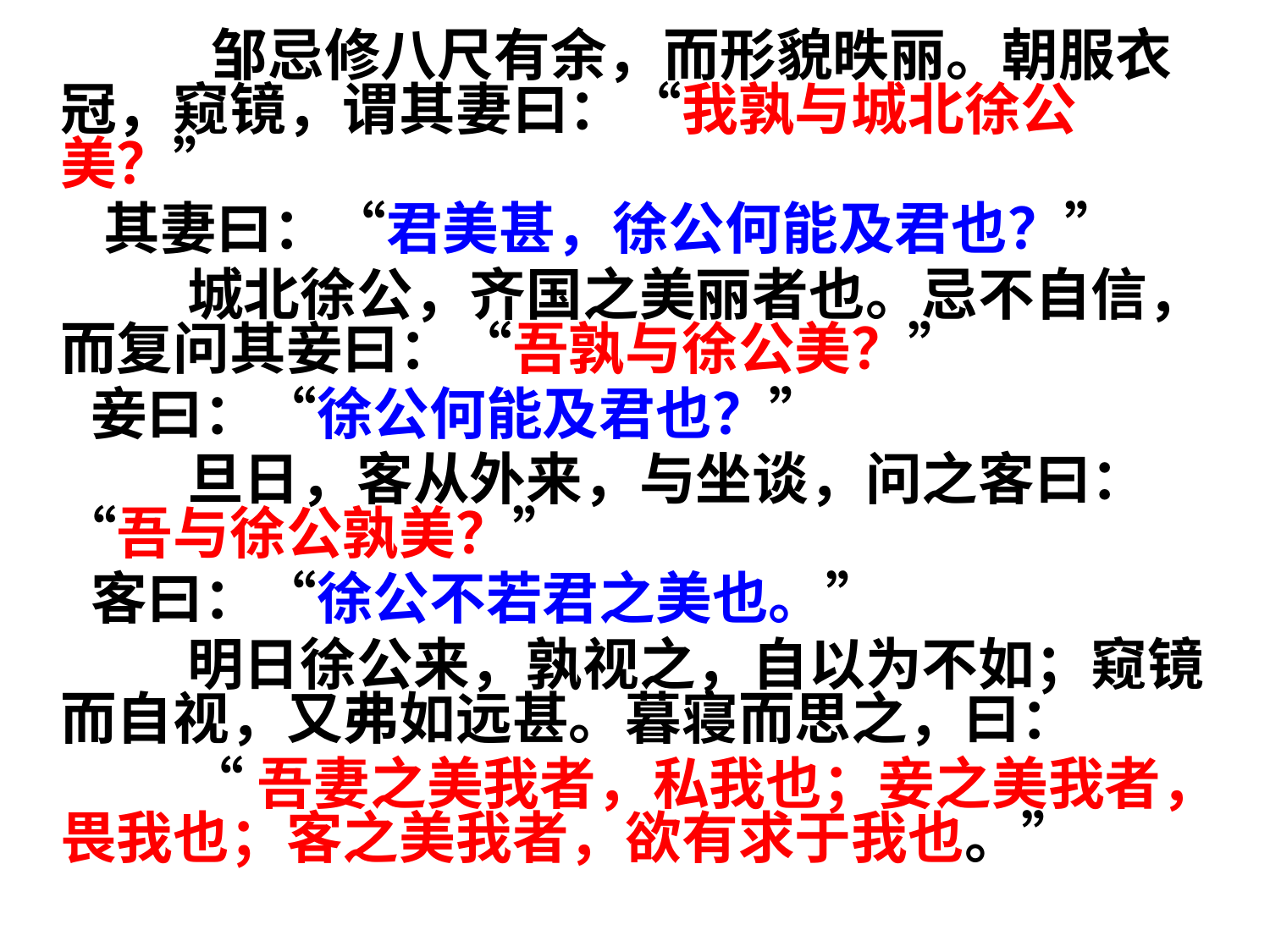

邹忌修八尺有余，而形貌昳丽。朝服衣冠，窥镜，谓其妻曰：“我孰与城北徐公美？”
      其妻曰：“君美甚，徐公何能及君也？”
		城北徐公，齐国之美丽者也。忌不自信，而复问其妾曰：“吾孰与徐公美？”
     妾曰：“徐公何能及君也？”
		旦日，客从外来，与坐谈，问之客曰：“吾与徐公孰美？”
     客曰：“徐公不若君之美也。”
		明日徐公来，孰视之，自以为不如；窥镜而自视，又弗如远甚。暮寝而思之，曰：
		“吾妻之美我者，私我也；妾之美我者，畏我也；客之美我者，欲有求于我也。”

#